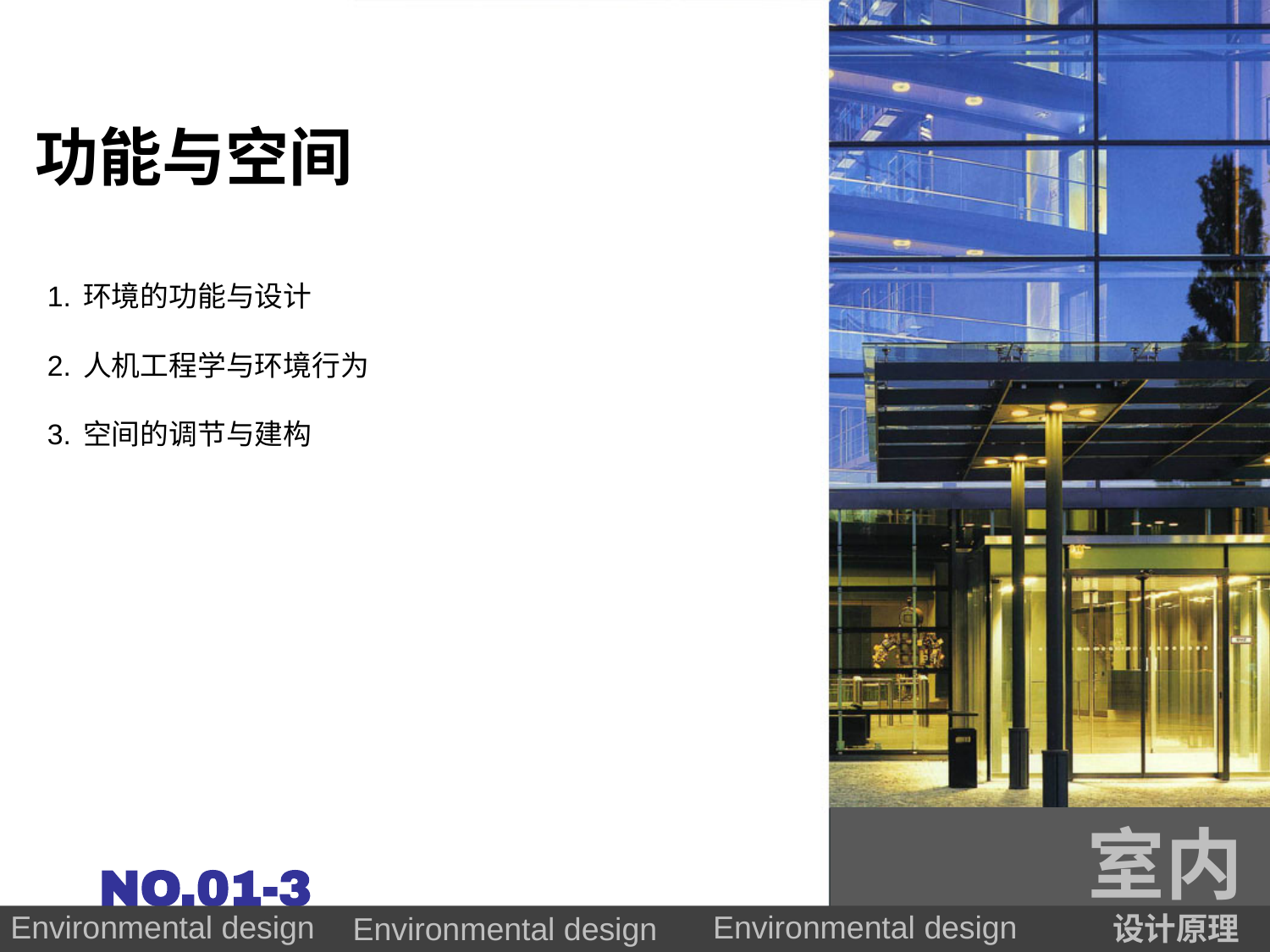

# 功能与空间
1.环境的功能与设计
2.人机工程学与环境行为
3.空间的调节与建构
室内

NO.01-3
设计原理
Environmental design
Environmental design
Environmental design